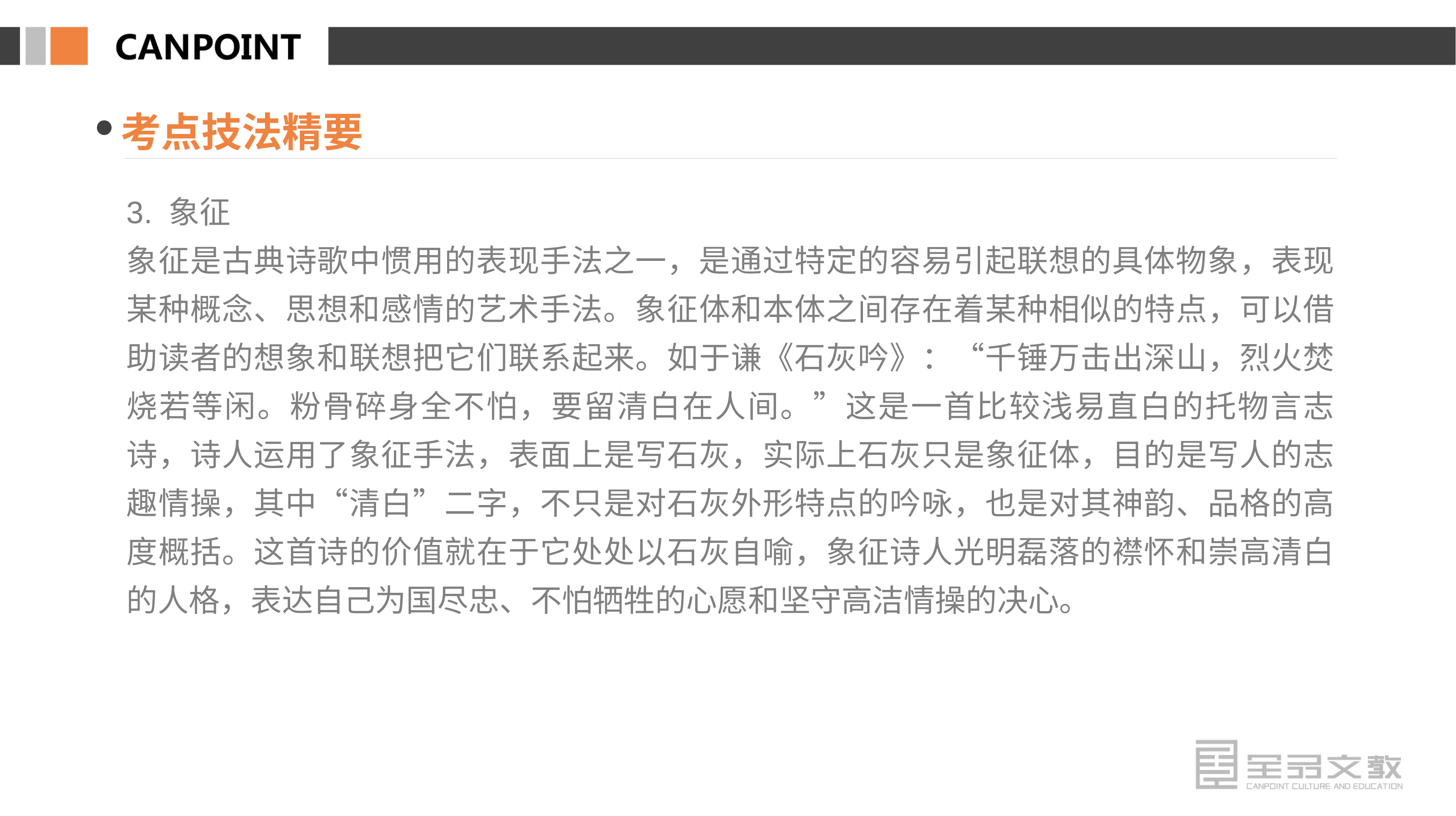

考点技法精要

3. 象征
象征是古典诗歌中惯用的表现手法之一，是通过特定的容易引起联想的具体物象，表现某种概念、思想和感情的艺术手法。象征体和本体之间存在着某种相似的特点，可以借助读者的想象和联想把它们联系起来。如于谦《石灰吟》：“千锤万击出深山，烈火焚烧若等闲。粉骨碎身全不怕，要留清白在人间。”这是一首比较浅易直白的托物言志诗，诗人运用了象征手法，表面上是写石灰，实际上石灰只是象征体，目的是写人的志趣情操，其中“清白”二字，不只是对石灰外形特点的吟咏，也是对其神韵、品格的高度概括。这首诗的价值就在于它处处以石灰自喻，象征诗人光明磊落的襟怀和崇高清白的人格，表达自己为国尽忠、不怕牺牲的心愿和坚守高洁情操的决心。